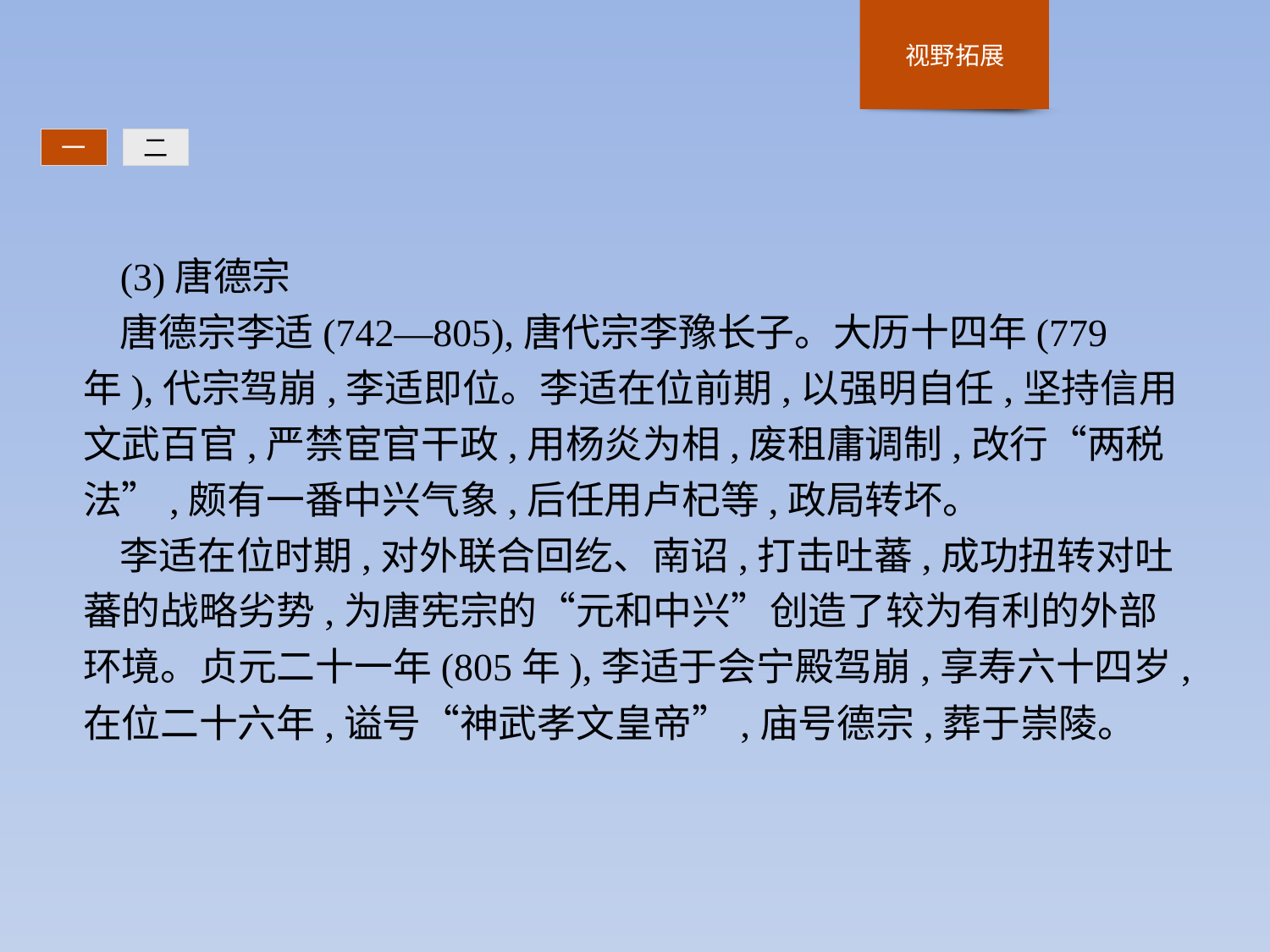

一
二
(3)唐德宗
唐德宗李适(742—805),唐代宗李豫长子。大历十四年(779年),代宗驾崩,李适即位。李适在位前期,以强明自任,坚持信用文武百官,严禁宦官干政,用杨炎为相,废租庸调制,改行“两税法”,颇有一番中兴气象,后任用卢杞等,政局转坏。
李适在位时期,对外联合回纥、南诏,打击吐蕃,成功扭转对吐蕃的战略劣势,为唐宪宗的“元和中兴”创造了较为有利的外部环境。贞元二十一年(805年),李适于会宁殿驾崩,享寿六十四岁,在位二十六年,谥号“神武孝文皇帝”,庙号德宗,葬于崇陵。